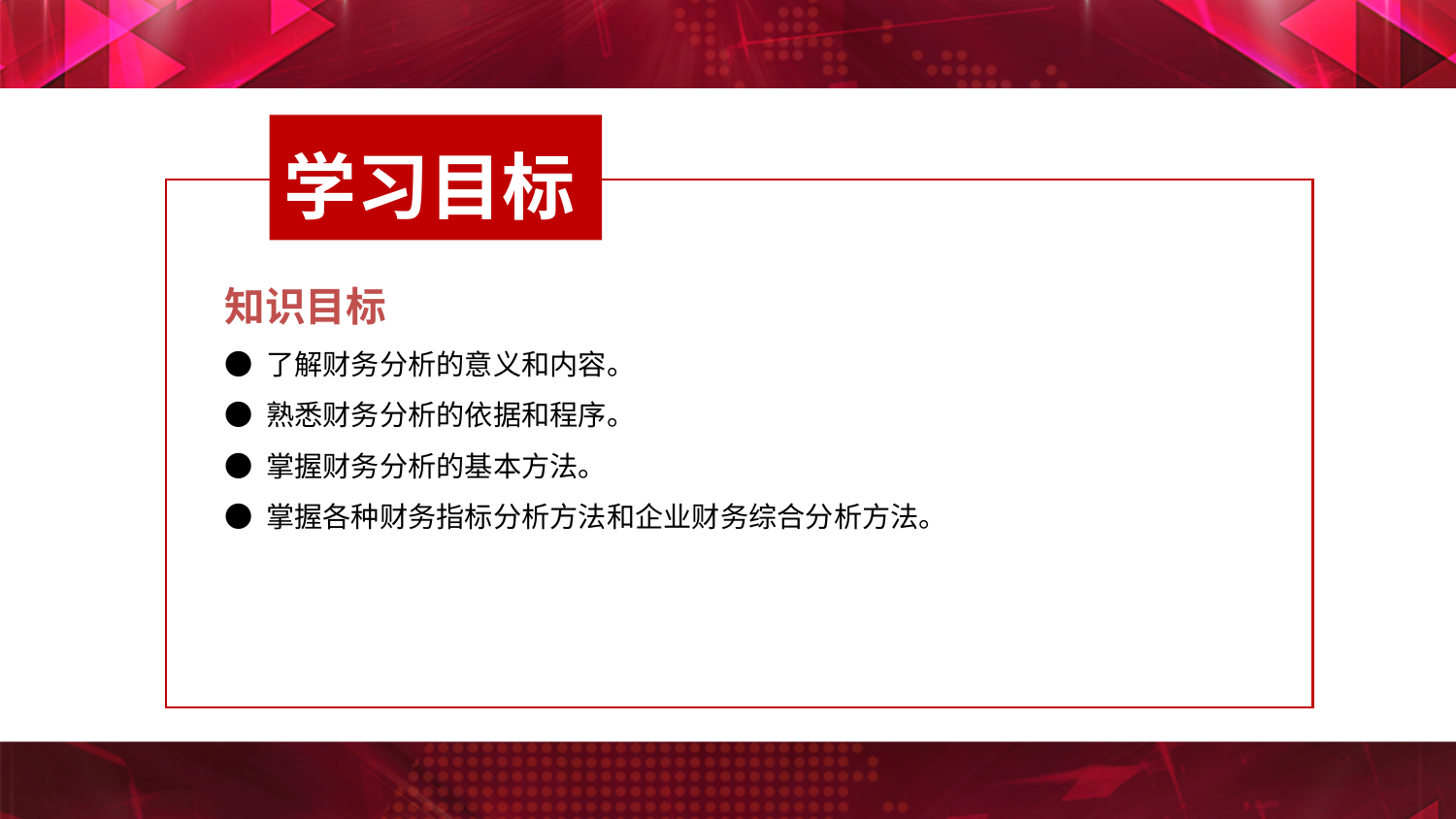

学习目标

知识目标
● 了解财务分析的意义和内容。
● 熟悉财务分析的依据和程序。
● 掌握财务分析的基本方法。
● 掌握各种财务指标分析方法和企业财务综合分析方法。